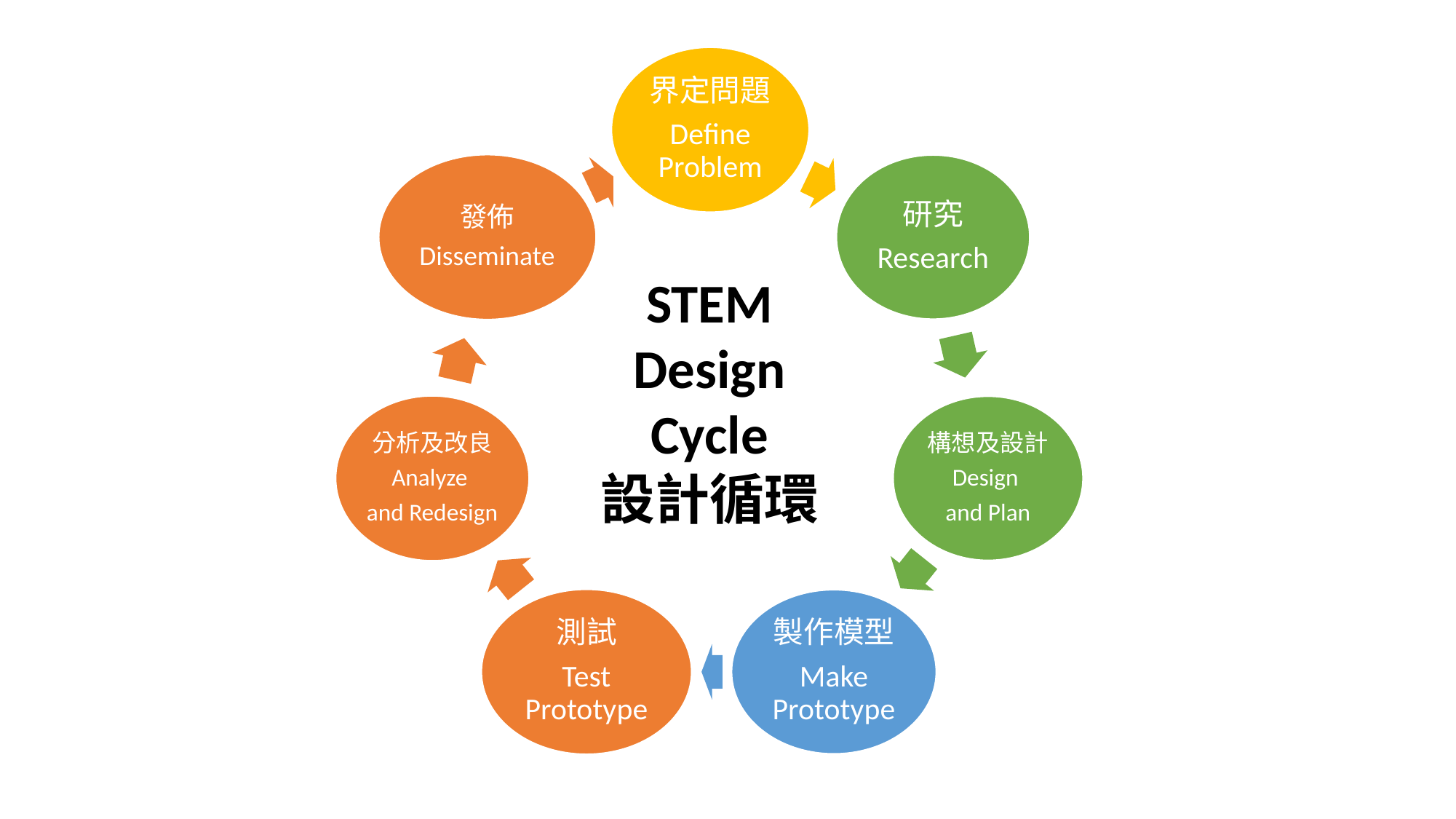

界定問題
Define Problem

研究
Research

構想及設計
Design
and Plan

製作模型
Make Prototype

測試
Test Prototype

分析及改良
Analyze
and Redesign

發佈
Disseminate

STEM
Design
Cycle
設計循環